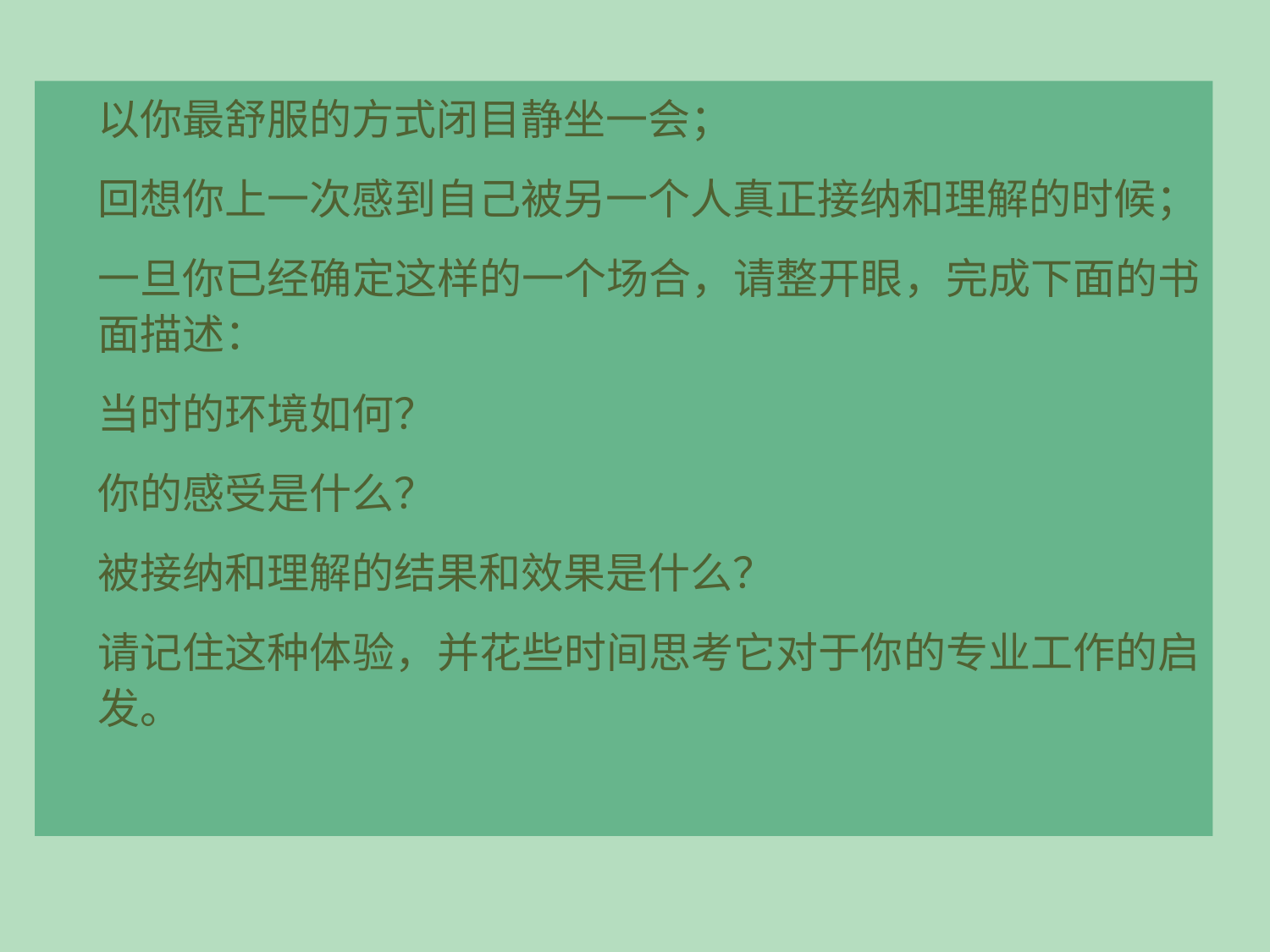

以你最舒服的方式闭目静坐一会；
回想你上一次感到自己被另一个人真正接纳和理解的时候；
一旦你已经确定这样的一个场合，请整开眼，完成下面的书面描述：
当时的环境如何？
你的感受是什么？
被接纳和理解的结果和效果是什么？
请记住这种体验，并花些时间思考它对于你的专业工作的启发。